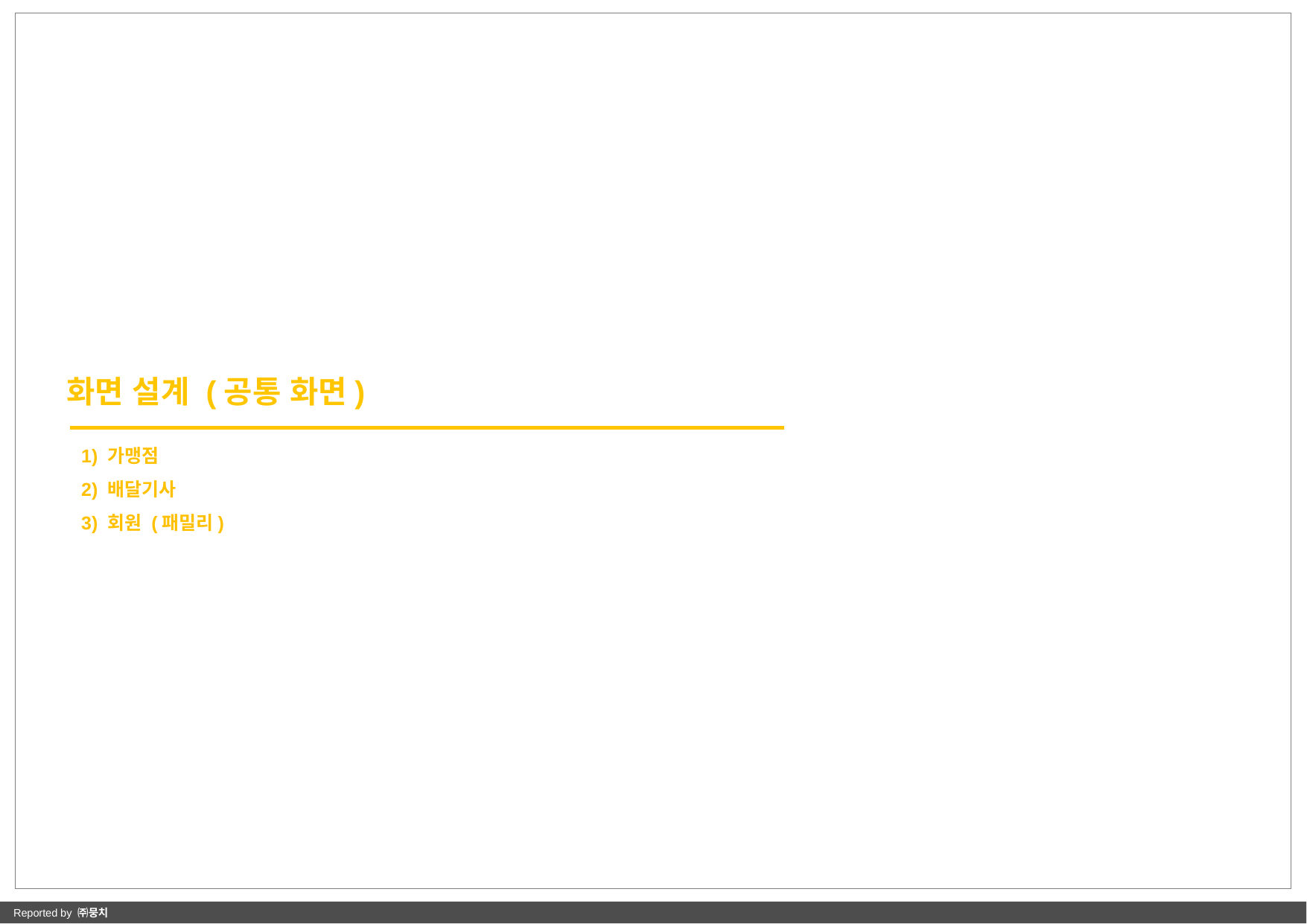

화면 설계 (공통 화면)
1) 가맹점
2) 배달기사
3) 회원 (패밀리)